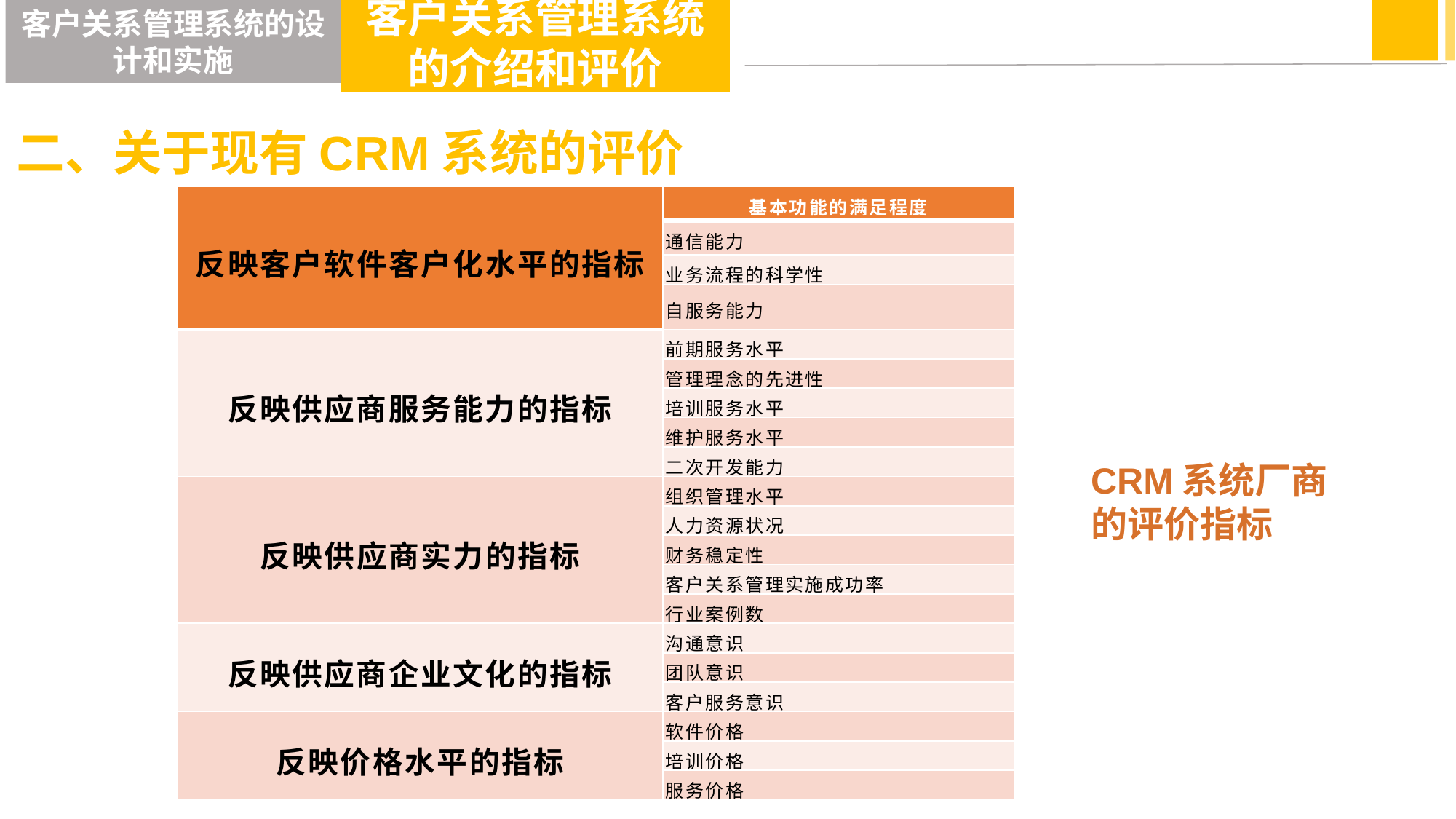

客户关系管理系统的介绍和评价
客户关系管理系统的设计和实施

二、关于现有CRM系统的评价
| 反映客户软件客户化水平的指标 | 基本功能的满足程度 |
| --- | --- |
|  | 通信能力 |
|  | 业务流程的科学性 |
|  | 自服务能力 |
| 反映供应商服务能力的指标 | 前期服务水平 |
|  | 管理理念的先进性 |
|  | 培训服务水平 |
|  | 维护服务水平 |
|  | 二次开发能力 |
| 反映供应商实力的指标 | 组织管理水平 |
|  | 人力资源状况 |
|  | 财务稳定性 |
|  | 客户关系管理实施成功率 |
|  | 行业案例数 |
| 反映供应商企业文化的指标 | 沟通意识 |
|  | 团队意识 |
|  | 客户服务意识 |
| 反映价格水平的指标 | 软件价格 |
|  | 培训价格 |
|  | 服务价格 |
CRM系统厂商的评价指标